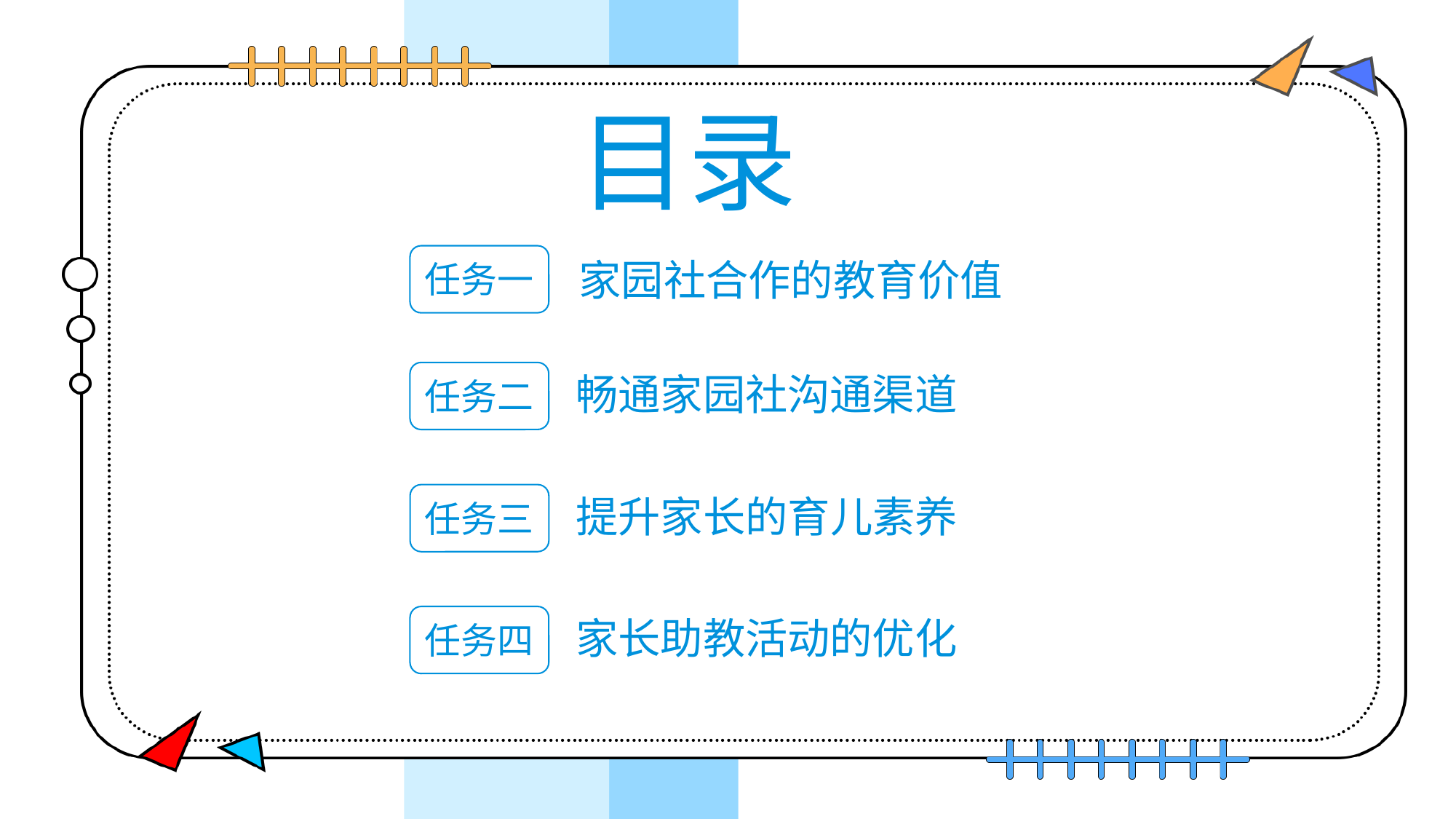

目录

家园社合作的教育价值
任务一

畅通家园社沟通渠道
任务二

提升家长的育儿素养
任务三

家长助教活动的优化
任务四